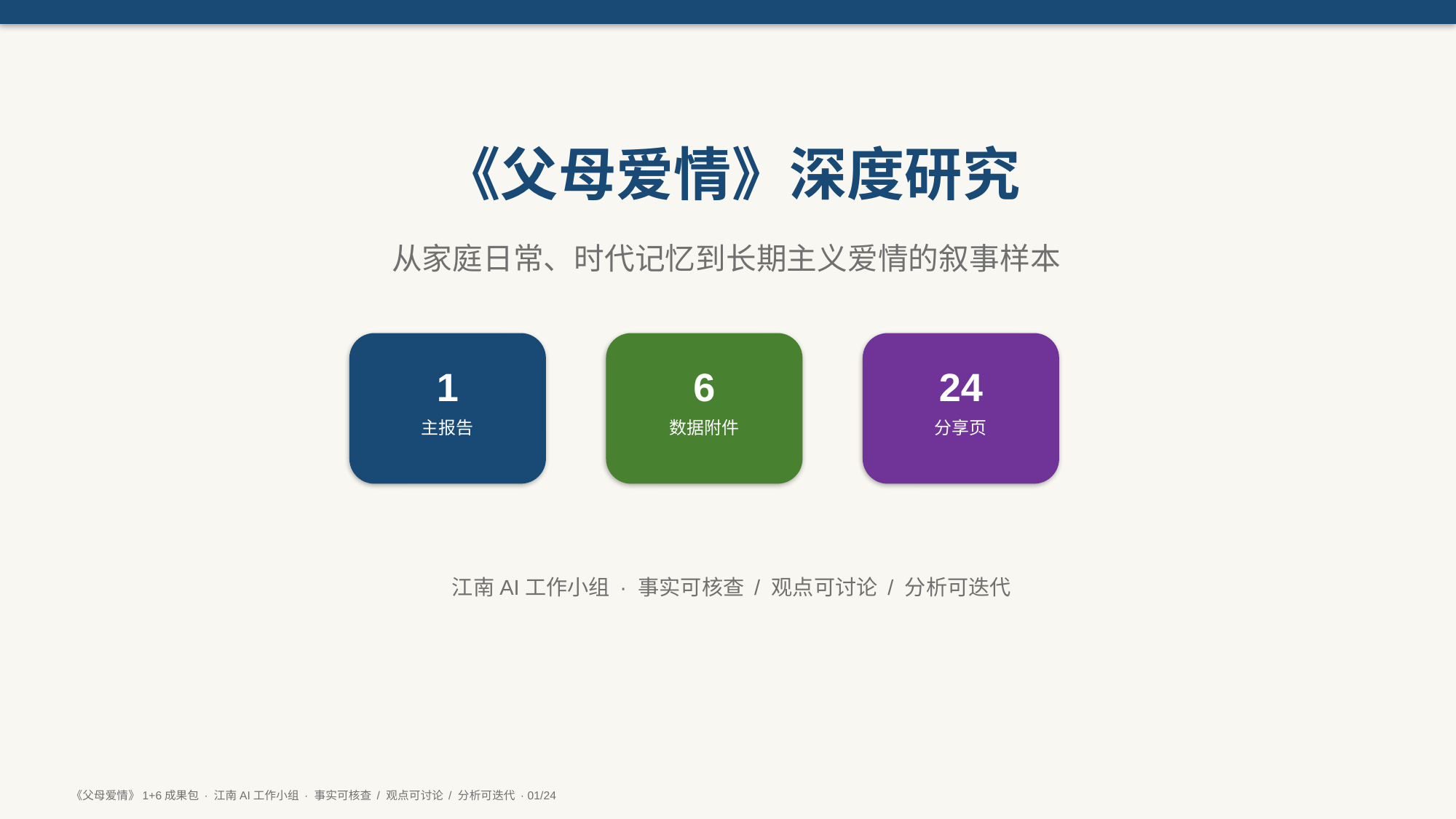

《父母爱情》深度研究
从家庭日常、时代记忆到长期主义爱情的叙事样本

1
6
24
主报告
数据附件
分享页
江南AI工作小组 · 事实可核查 / 观点可讨论 / 分析可迭代
《父母爱情》1+6成果包 · 江南AI工作小组 · 事实可核查 / 观点可讨论 / 分析可迭代 · 01/24